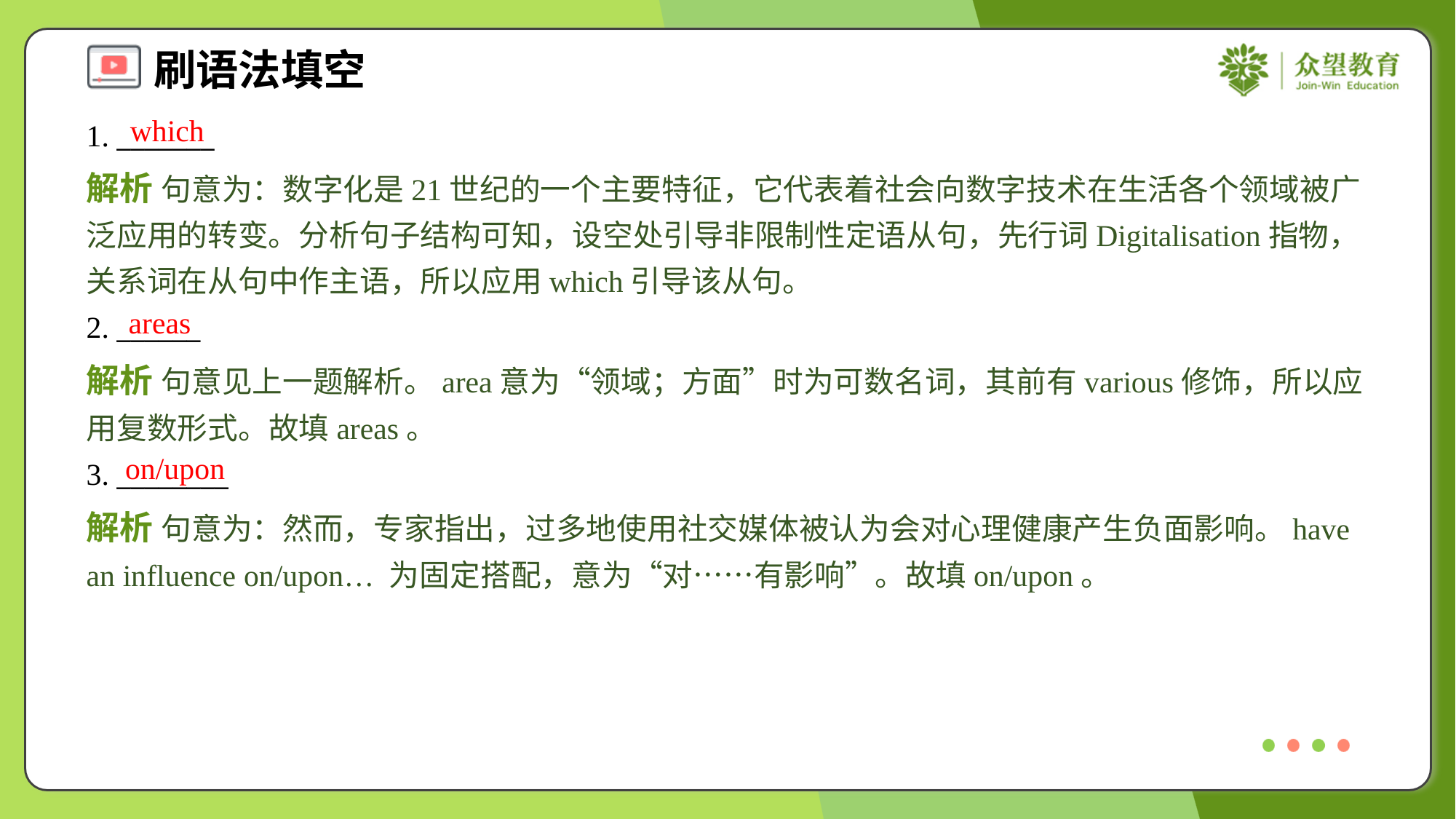

which
1. _______
解析 句意为：数字化是21世纪的一个主要特征，它代表着社会向数字技术在生活各个领域被广泛应用的转变。分析句子结构可知，设空处引导非限制性定语从句，先行词Digitalisation指物，关系词在从句中作主语，所以应用which引导该从句。
areas
2. ______
解析 句意见上一题解析。area意为“领域；方面”时为可数名词，其前有various修饰，所以应用复数形式。故填areas。
on/upon
3. ________
解析 句意为：然而，专家指出，过多地使用社交媒体被认为会对心理健康产生负面影响。have an influence on/upon… 为固定搭配，意为“对……有影响”。故填on/upon。